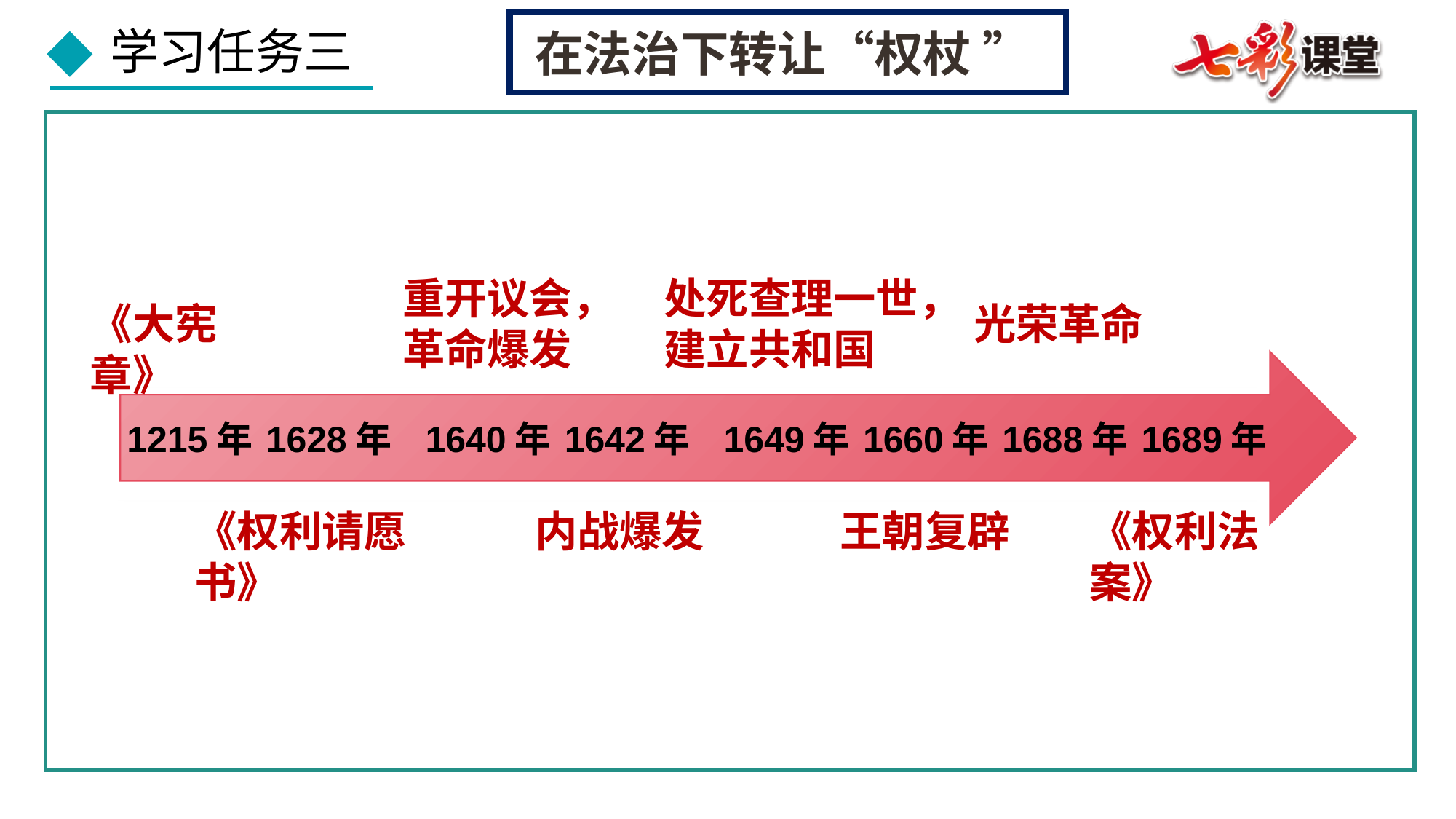

在法治下转让“权杖 ”
重开议会，革命爆发
处死查理一世，建立共和国
《大宪章》
光荣革命

1215年
1628年
1640年
1642年
1649年
1660年
1688年
1689年
《权利请愿书》
内战爆发
王朝复辟
《权利法案》